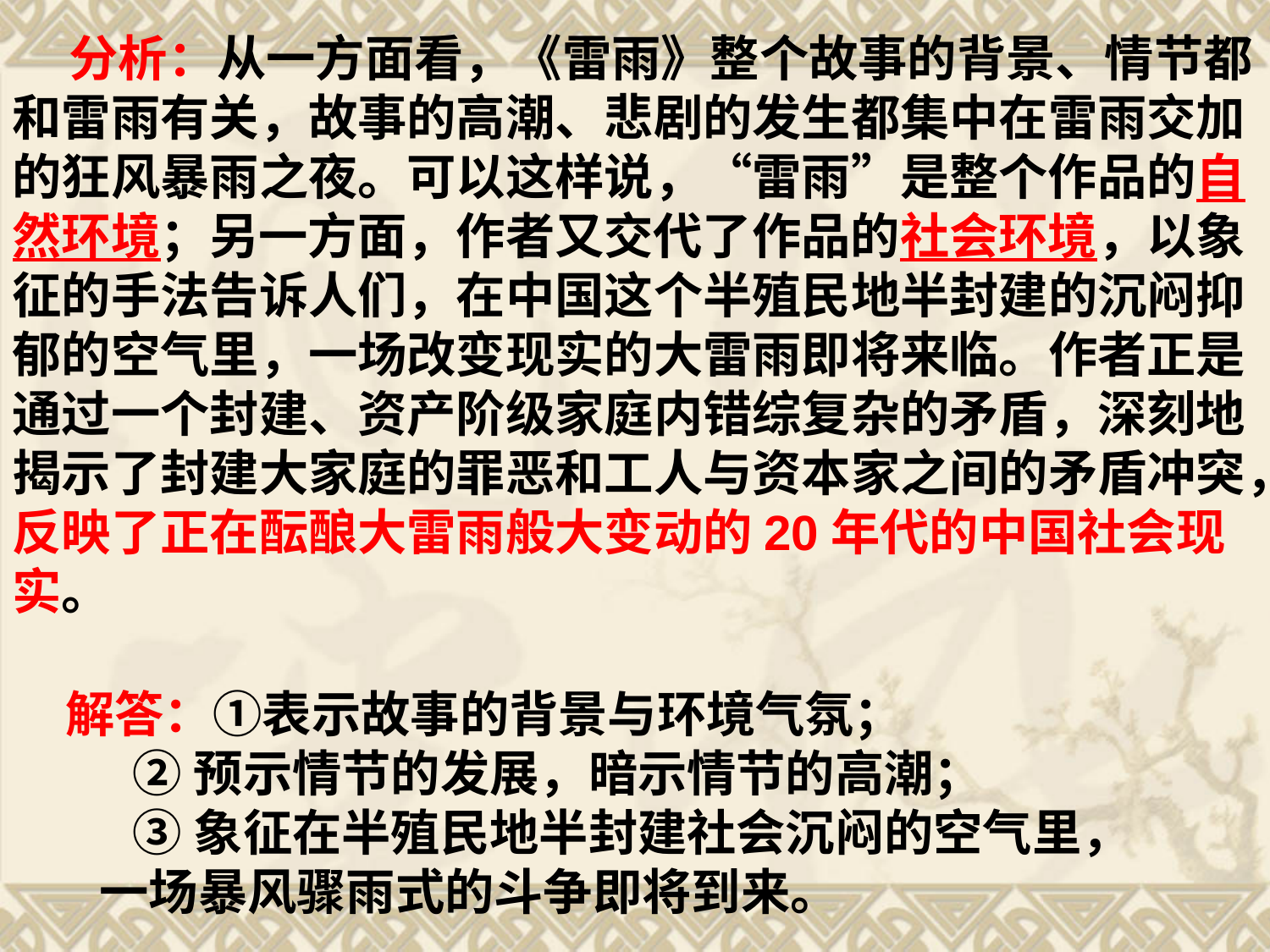

分析：从一方面看，《雷雨》整个故事的背景、情节都和雷雨有关，故事的高潮、悲剧的发生都集中在雷雨交加的狂风暴雨之夜。可以这样说，“雷雨”是整个作品的自然环境；另一方面，作者又交代了作品的社会环境，以象征的手法告诉人们，在中国这个半殖民地半封建的沉闷抑郁的空气里，一场改变现实的大雷雨即将来临。作者正是通过一个封建、资产阶级家庭内错综复杂的矛盾，深刻地揭示了封建大家庭的罪恶和工人与资本家之间的矛盾冲突，反映了正在酝酿大雷雨般大变动的20年代的中国社会现实。
解答：①表示故事的背景与环境气氛；
      ②预示情节的发展，暗示情节的高潮；
      ③象征在半殖民地半封建社会沉闷的空气里，
  一场暴风骤雨式的斗争即将到来。